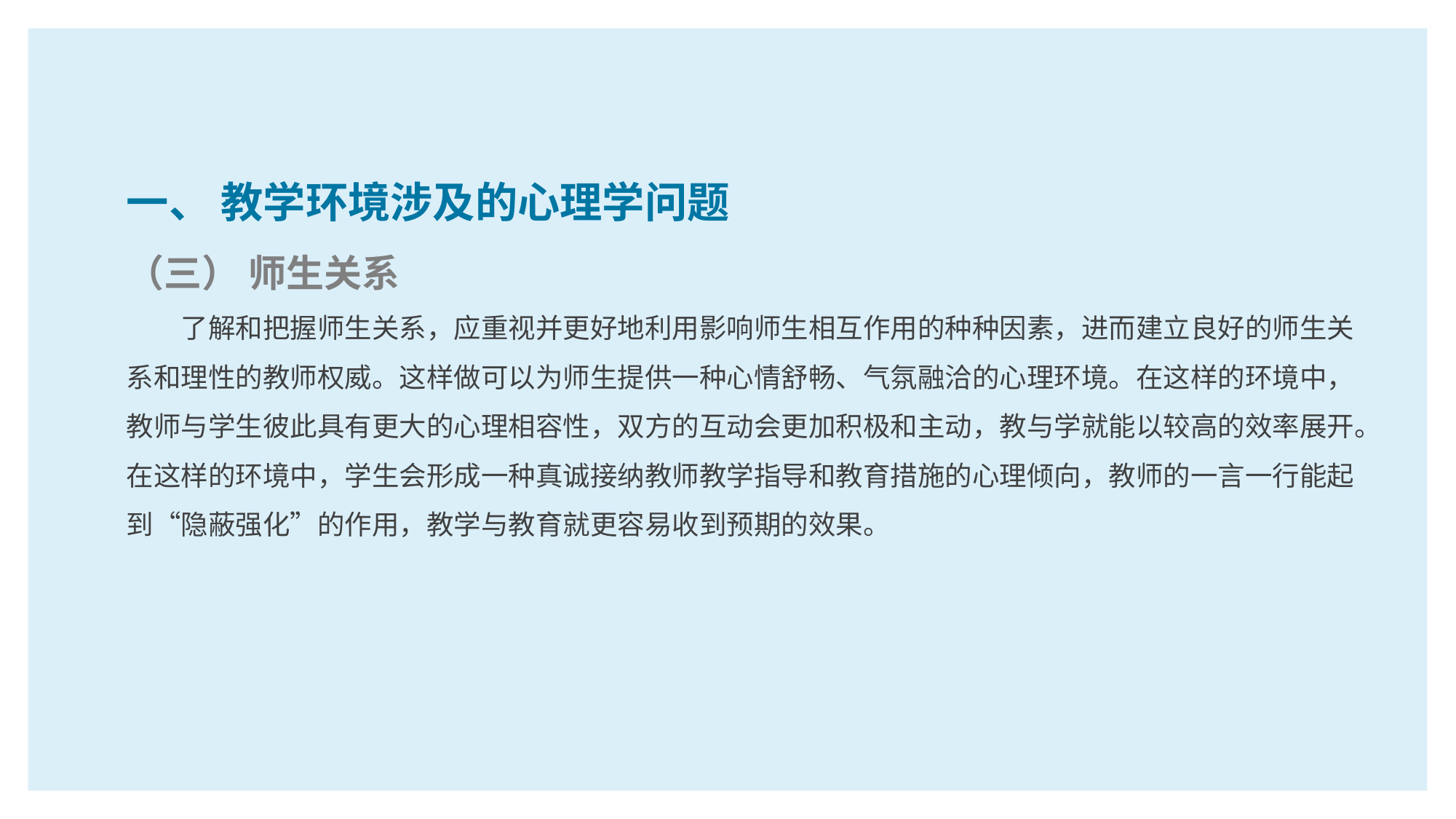

一、 教学环境涉及的心理学问题
（三） 师生关系
了解和把握师生关系，应重视并更好地利用影响师生相互作用的种种因素，进而建立良好的师生关系和理性的教师权威。这样做可以为师生提供一种心情舒畅、气氛融洽的心理环境。在这样的环境中，教师与学生彼此具有更大的心理相容性，双方的互动会更加积极和主动，教与学就能以较高的效率展开。在这样的环境中，学生会形成一种真诚接纳教师教学指导和教育措施的心理倾向，教师的一言一行能起到“隐蔽强化”的作用，教学与教育就更容易收到预期的效果。